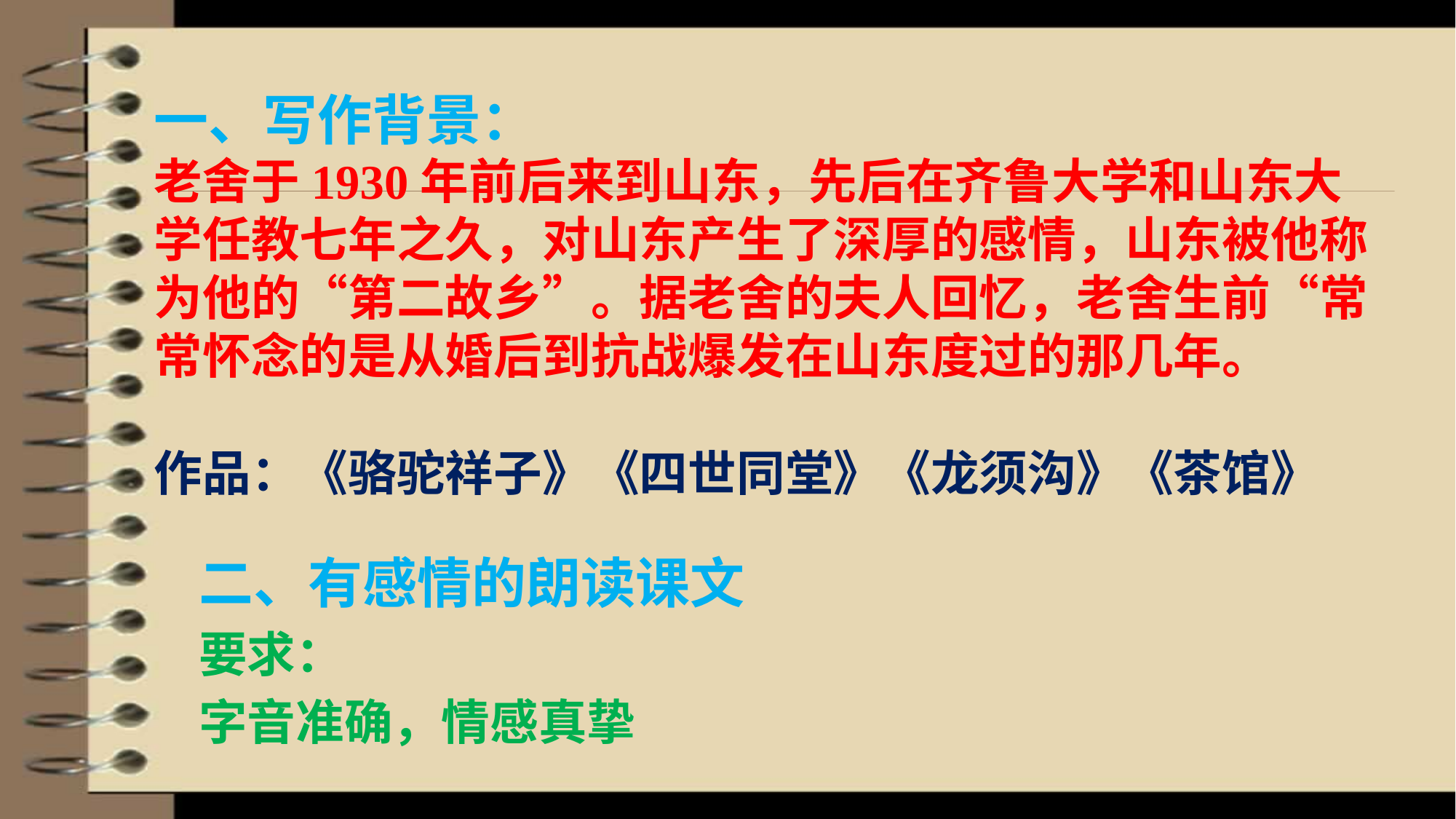

# 一、写作背景： 老舍于1930年前后来到山东，先后在齐鲁大学和山东大学任教七年之久，对山东产生了深厚的感情，山东被他称为他的“第二故乡”。据老舍的夫人回忆，老舍生前“常常怀念的是从婚后到抗战爆发在山东度过的那几年。 作品：《骆驼祥子》《四世同堂》《龙须沟》《茶馆》
二、有感情的朗读课文
要求：
字音准确，情感真挚